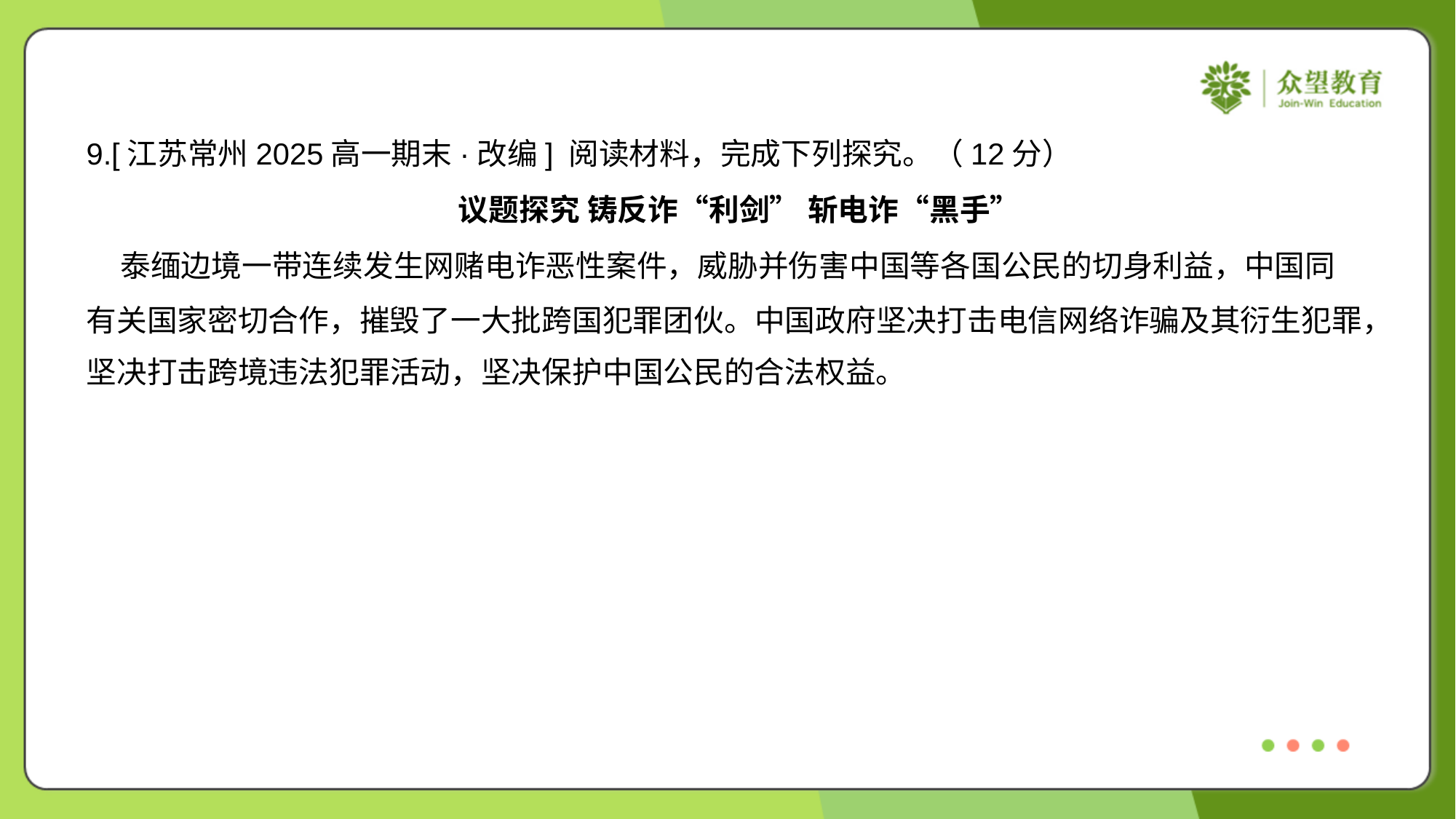

9.[江苏常州2025高一期末·改编] 阅读材料，完成下列探究。（12分）
议题探究 铸反诈“利剑” 斩电诈“黑手”
    泰缅边境一带连续发生网赌电诈恶性案件，威胁并伤害中国等各国公民的切身利益，中国同
有关国家密切合作，摧毁了一大批跨国犯罪团伙。中国政府坚决打击电信网络诈骗及其衍生犯罪，
坚决打击跨境违法犯罪活动，坚决保护中国公民的合法权益。